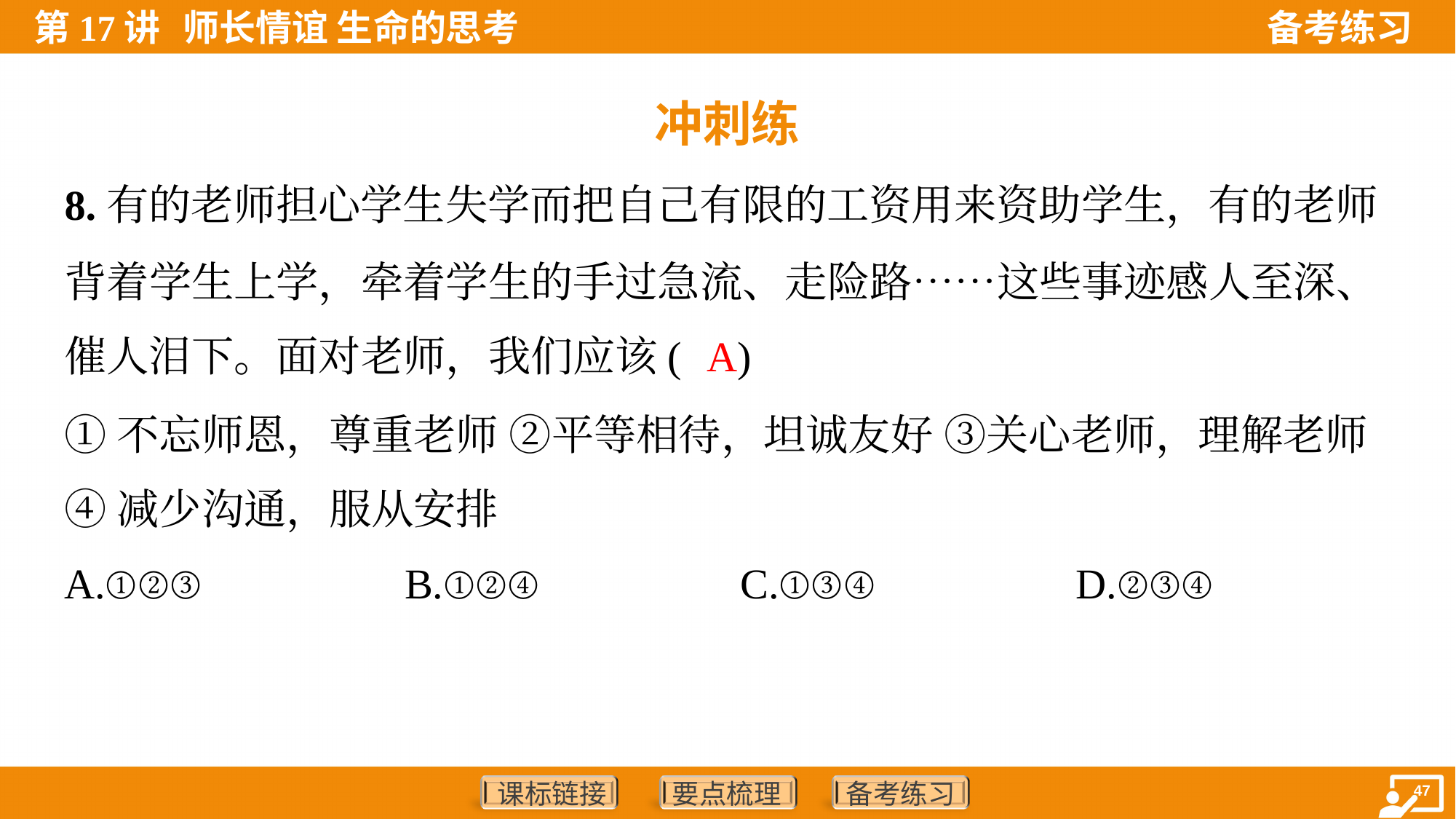

冲刺练
8.有的老师担心学生失学而把自己有限的工资用来资助学生，有的老师
背着学生上学，牵着学生的手过急流、走险路……这些事迹感人至深、
催人泪下。面对老师，我们应该(     )
A
①不忘师恩，尊重老师 ②平等相待，坦诚友好 ③关心老师，理解老师
④减少沟通，服从安排
A.①②③	B.①②④	C.①③④	D.②③④